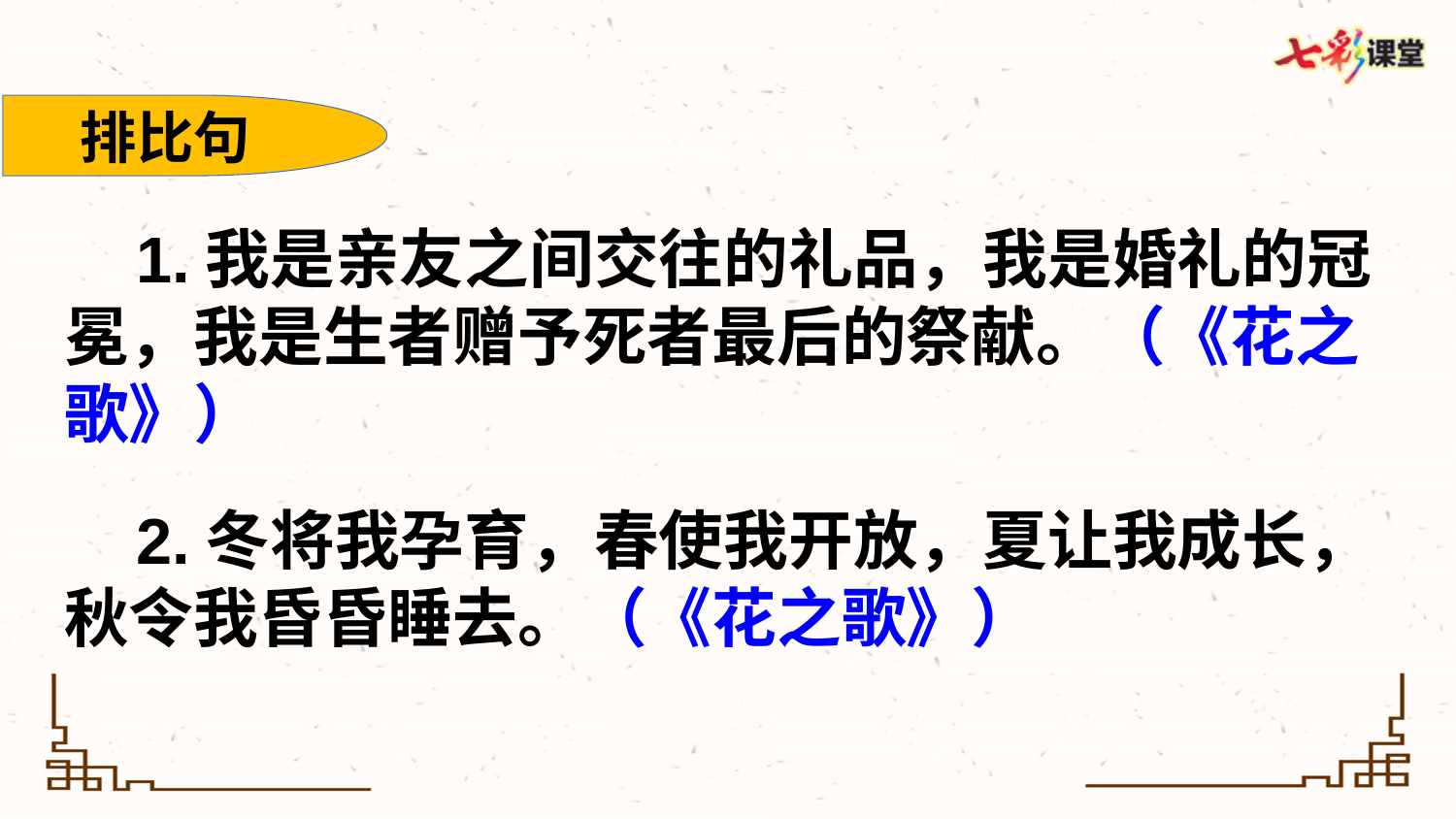

排比句
    1.我是亲友之间交往的礼品，我是婚礼的冠冕，我是生者赠予死者最后的祭献。（《花之歌》）

    2.冬将我孕育，春使我开放，夏让我成长，秋令我昏昏睡去。（《花之歌》）